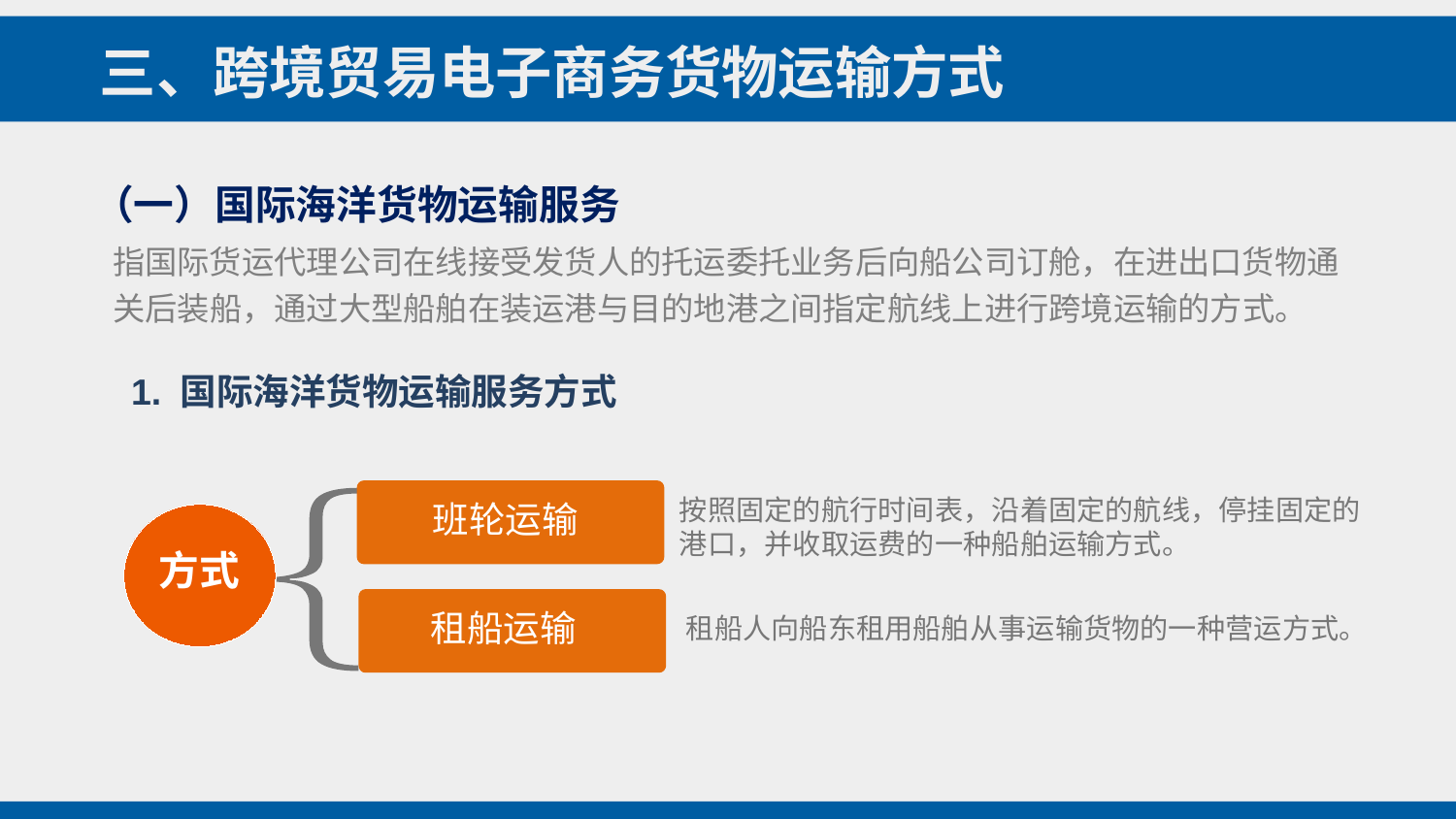

三、跨境贸易电子商务货物运输方式
（一）国际海洋货物运输服务
指国际货运代理公司在线接受发货人的托运委托业务后向船公司订舱，在进出口货物通关后装船，通过大型船舶在装运港与目的地港之间指定航线上进行跨境运输的方式。
1. 国际海洋货物运输服务方式

 班轮运输
按照固定的航行时间表，沿着固定的航线，停挂固定的港口，并收取运费的一种船舶运输方式。

方式

 租船运输
租船人向船东租用船舶从事运输货物的一种营运方式。